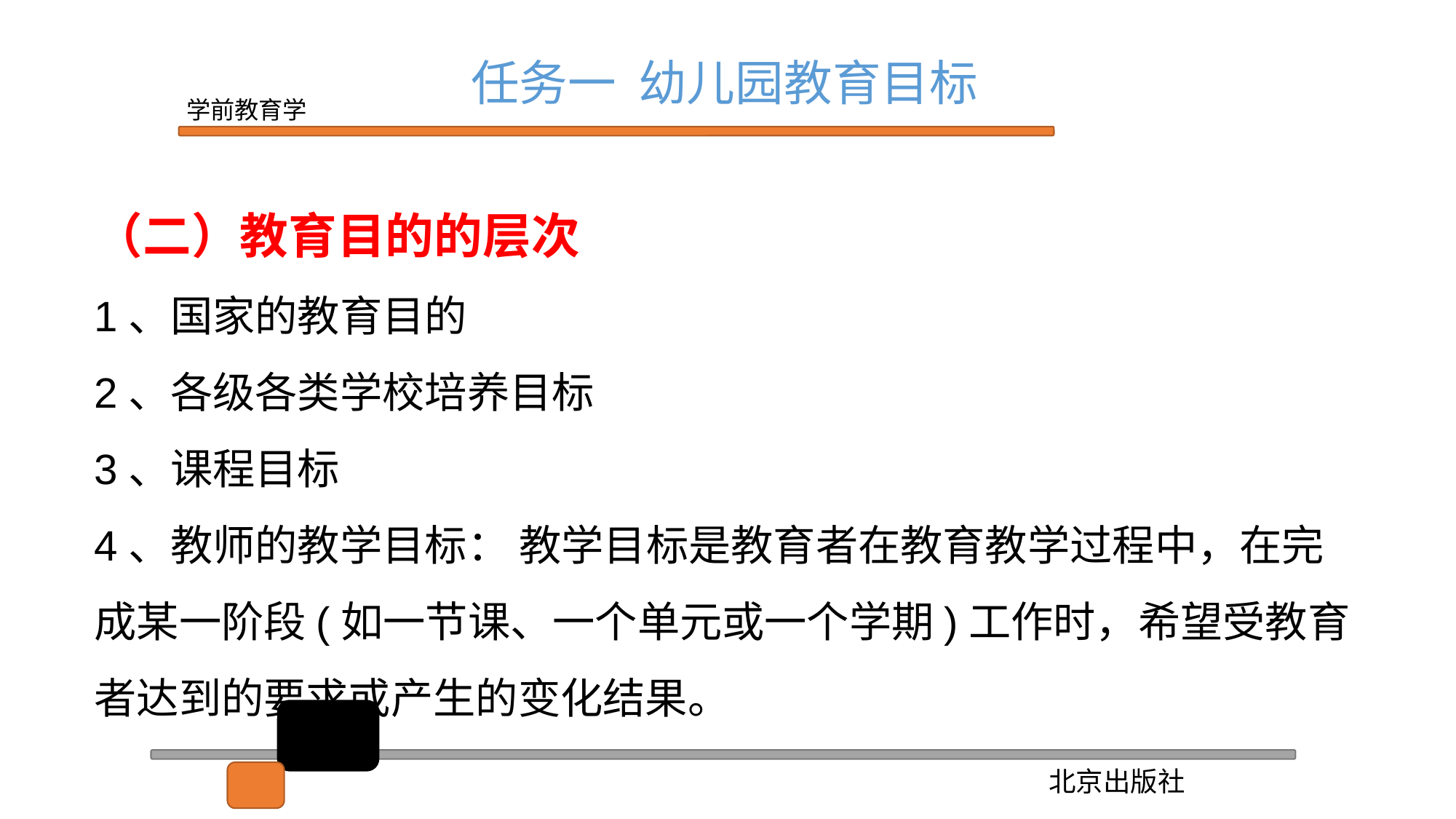

任务一  幼儿园教育目标

（二）教育目的的层次
1、国家的教育目的
2、各级各类学校培养目标
3、课程目标
4、教师的教学目标： 教学目标是教育者在教育教学过程中，在完成某一阶段(如一节课、一个单元或一个学期)工作时，希望受教育者达到的要求或产生的变化结果。